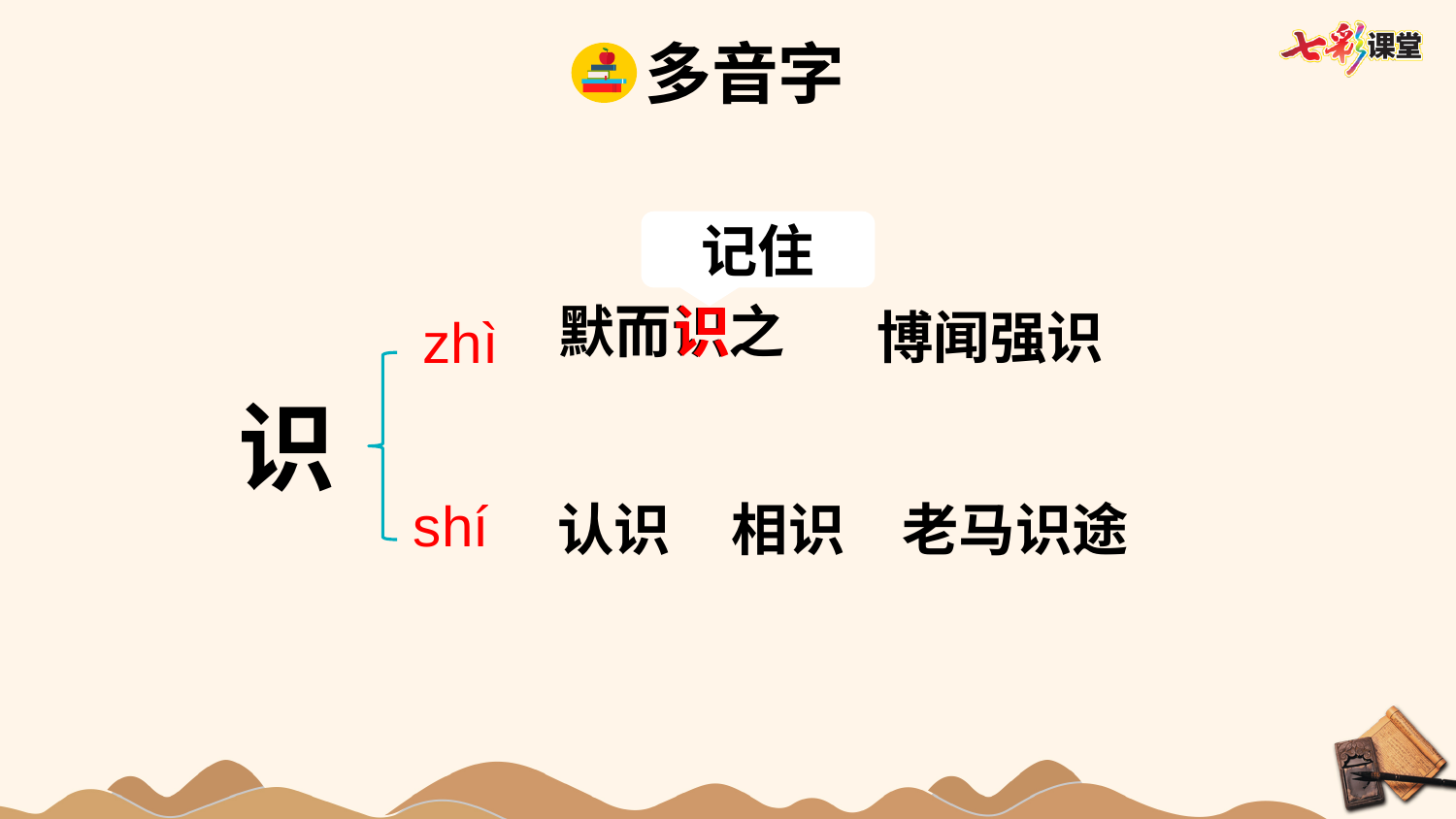

多音字

记住
默而识之
识
博闻强识
zhì

识
shí
认识
相识
老马识途